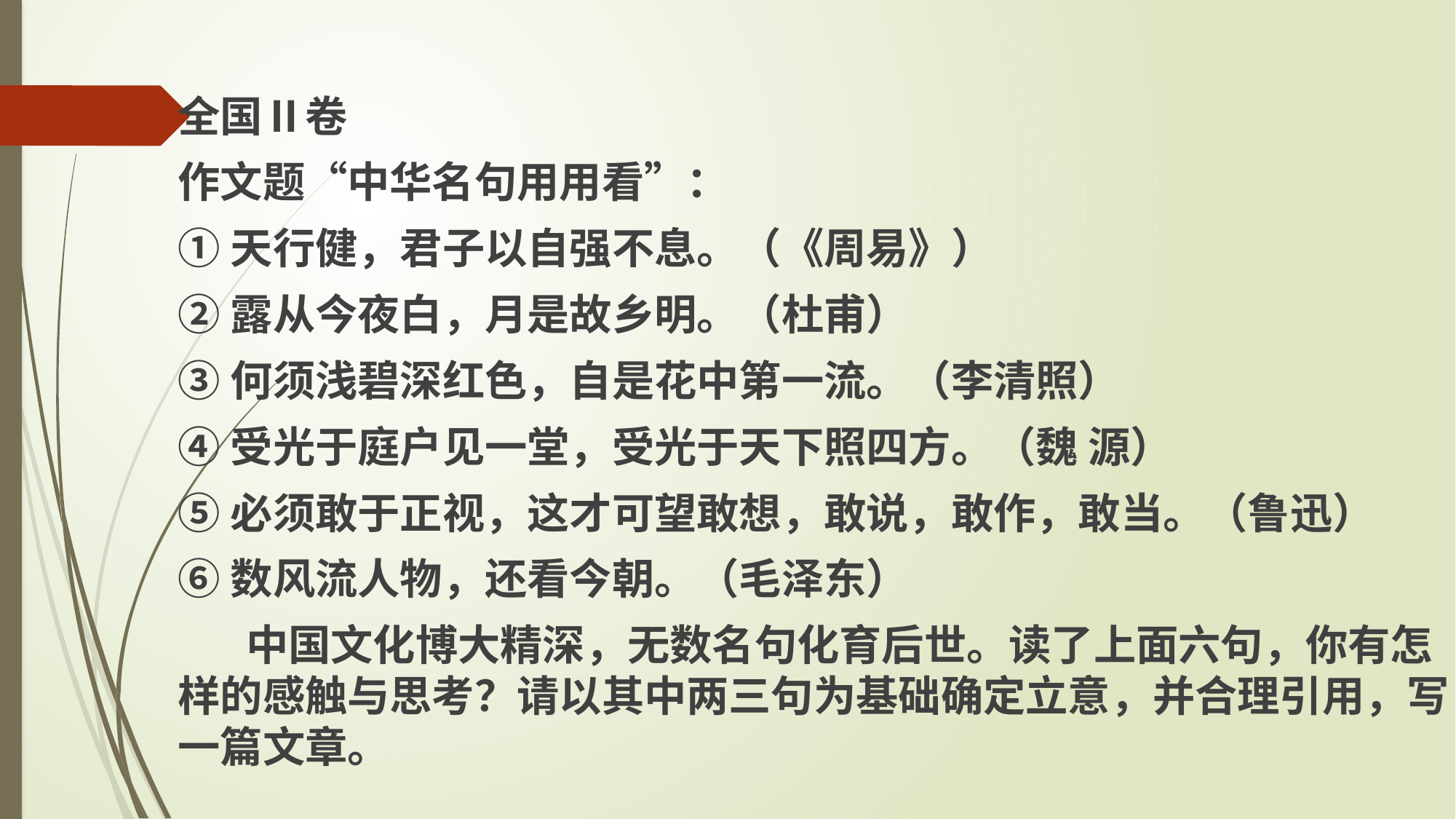

全国Ⅱ卷
作文题“中华名句用用看”：
①天行健，君子以自强不息。（《周易》）
②露从今夜白，月是故乡明。（杜甫）
③何须浅碧深红色，自是花中第一流。（李清照）
④受光于庭户见一堂，受光于天下照四方。（魏 源）
⑤必须敢于正视，这才可望敢想，敢说，敢作，敢当。（鲁迅）
⑥数风流人物，还看今朝。（毛泽东）
      中国文化博大精深，无数名句化育后世。读了上面六句，你有怎样的感触与思考？请以其中两三句为基础确定立意，并合理引用，写一篇文章。